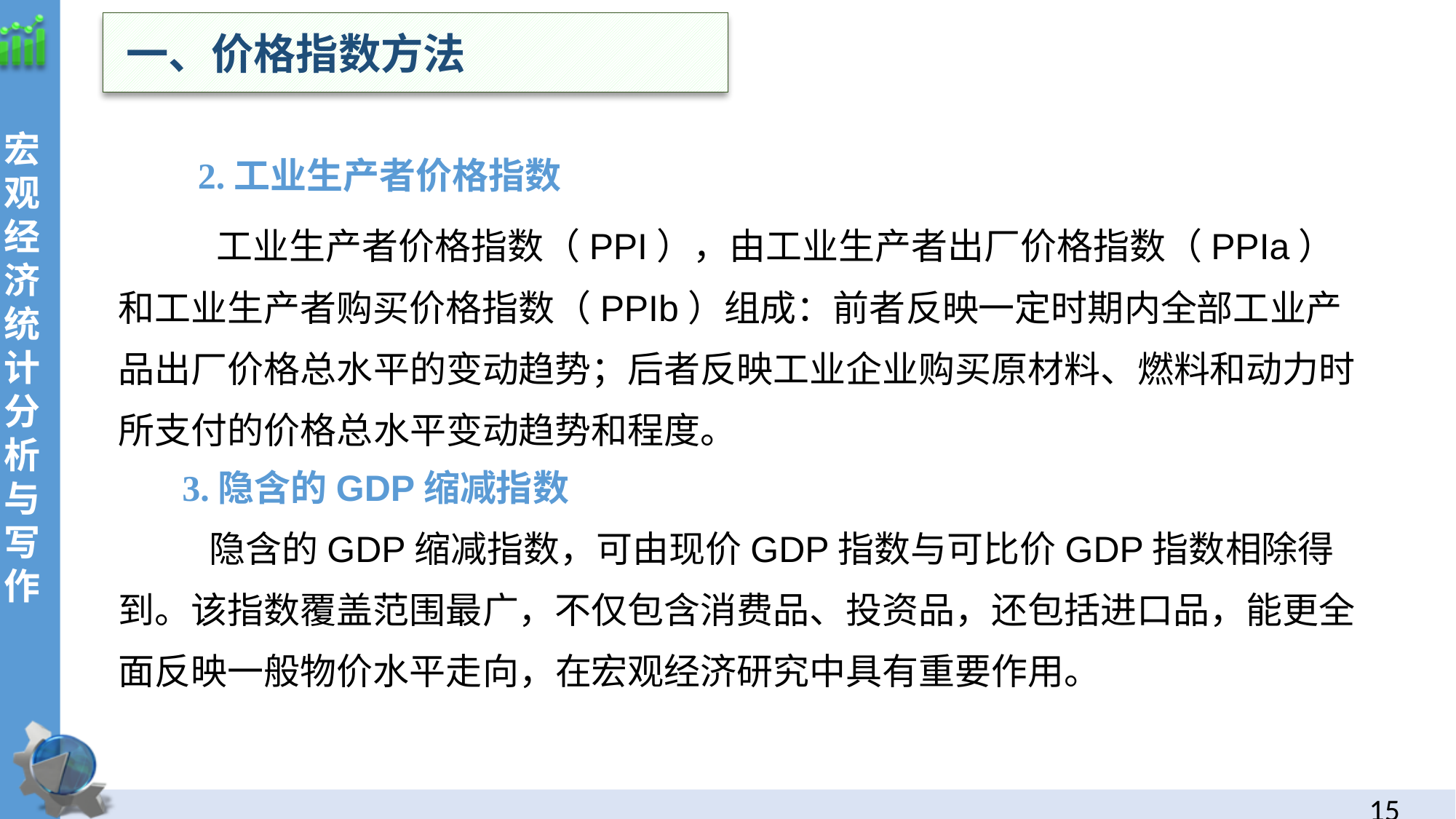

一、价格指数方法
        2.工业生产者价格指数
          工业生产者价格指数（PPI），由工业生产者出厂价格指数（PPIa）和工业生产者购买价格指数（PPIb）组成：前者反映一定时期内全部工业产品出厂价格总水平的变动趋势；后者反映工业企业购买原材料、燃料和动力时所支付的价格总水平变动趋势和程度。
       3.隐含的GDP缩减指数
          隐含的GDP缩减指数，可由现价GDP指数与可比价GDP指数相除得到。该指数覆盖范围最广，不仅包含消费品、投资品，还包括进口品，能更全面反映一般物价水平走向，在宏观经济研究中具有重要作用。

15